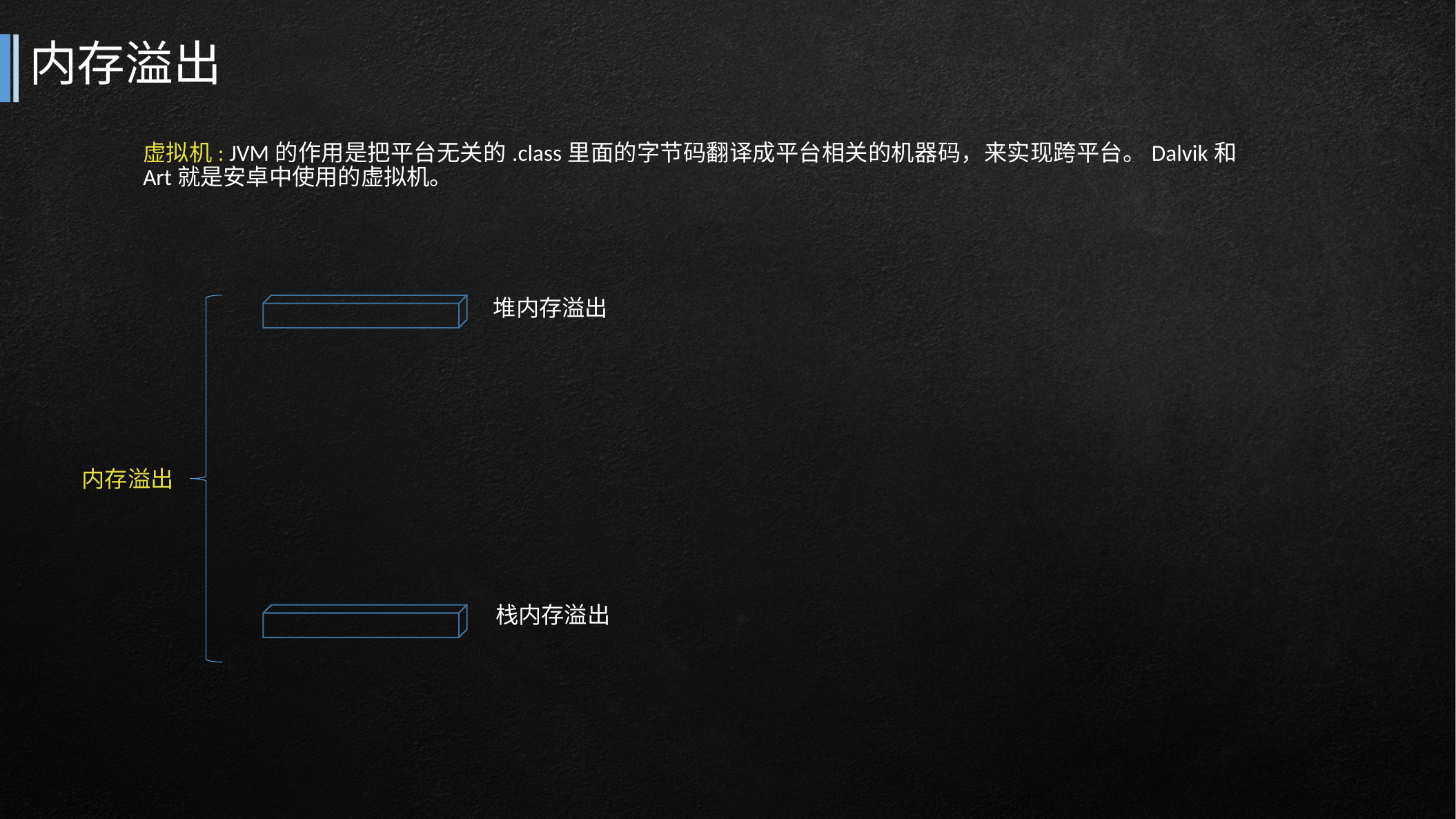

# 内存溢出
虚拟机: JVM的作用是把平台无关的.class里面的字节码翻译成平台相关的机器码，来实现跨平台。Dalvik和Art就是安卓中使用的虚拟机。
堆内存溢出

内存溢出
栈内存溢出